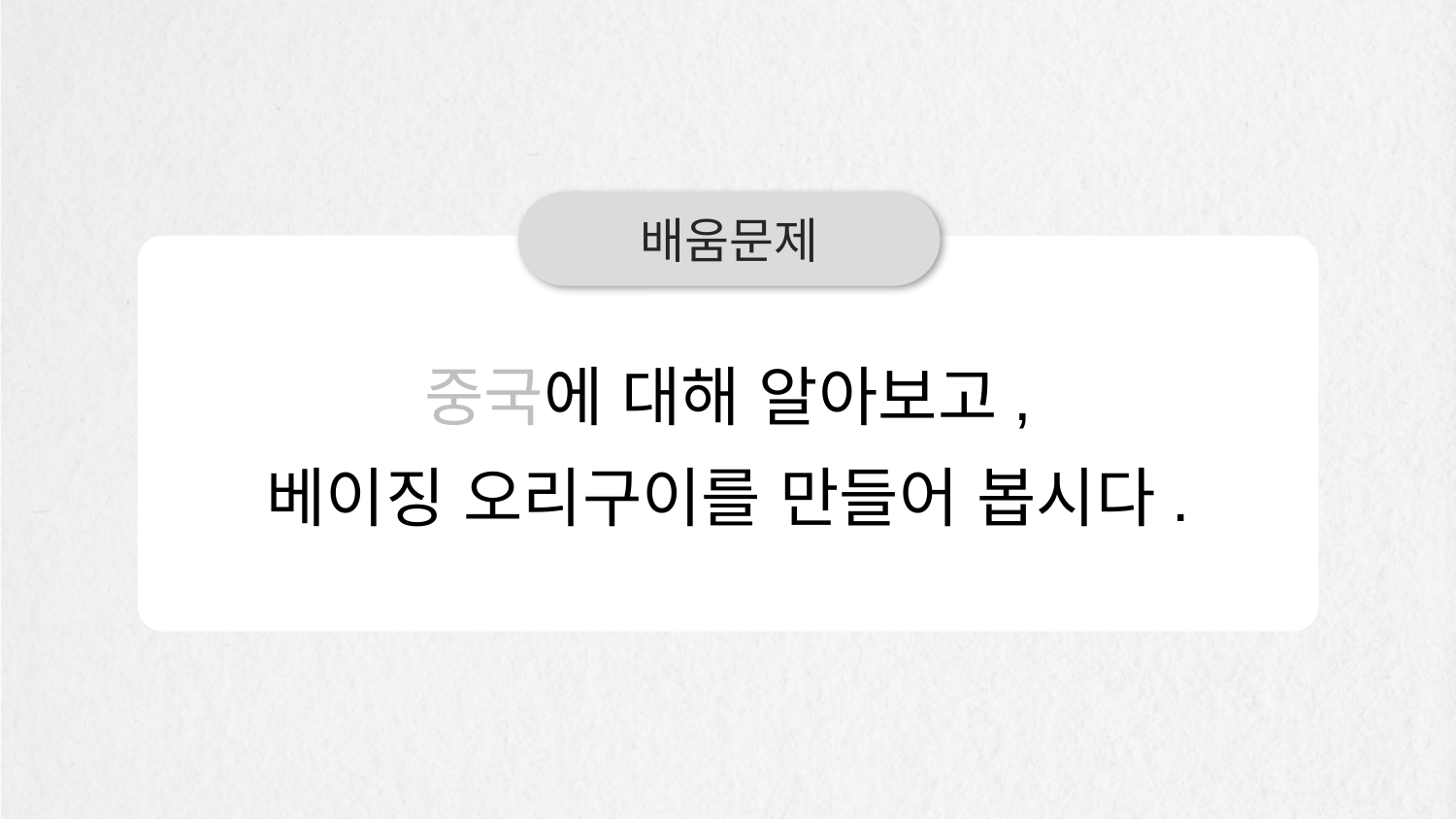

배움문제

중국에 대해 알아보고,
베이징 오리구이를 만들어 봅시다.